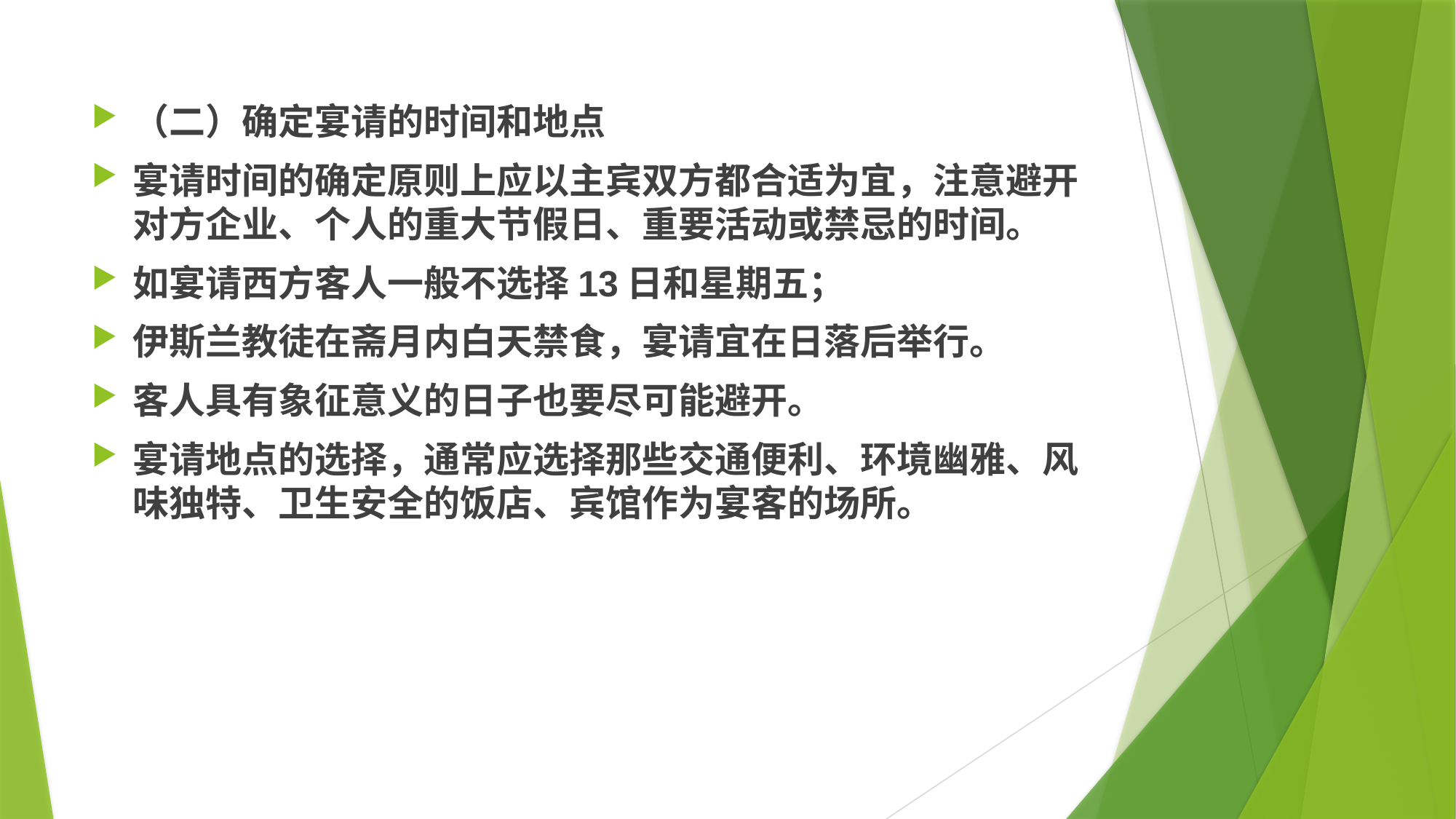

（二）确定宴请的时间和地点
宴请时间的确定原则上应以主宾双方都合适为宜，注意避开对方企业、个人的重大节假日、重要活动或禁忌的时间。
如宴请西方客人一般不选择13日和星期五；
伊斯兰教徒在斋月内白天禁食，宴请宜在日落后举行。
客人具有象征意义的日子也要尽可能避开。
宴请地点的选择，通常应选择那些交通便利、环境幽雅、风味独特、卫生安全的饭店、宾馆作为宴客的场所。

#